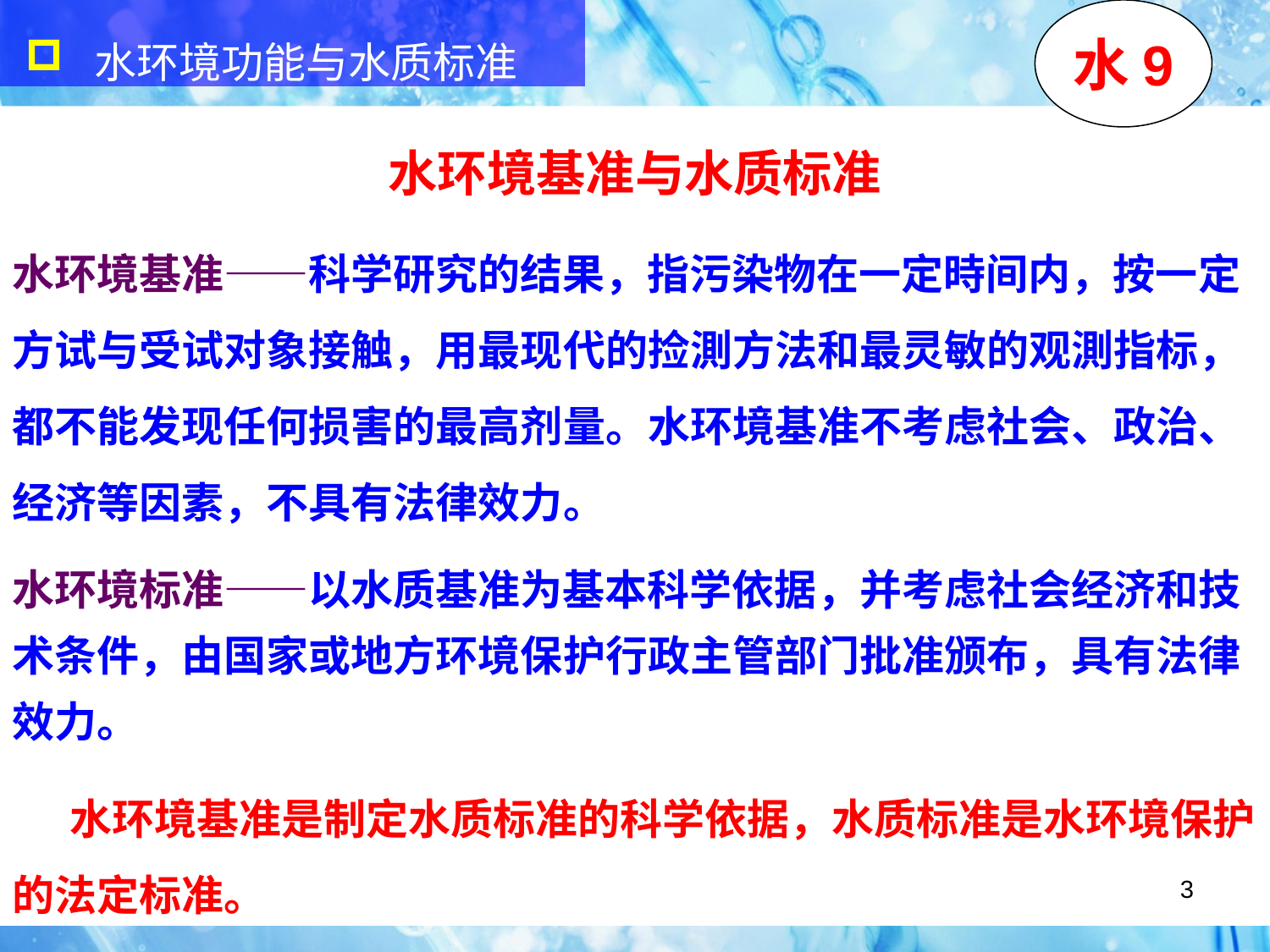

水环境功能与水质标准
水9
水环境基准与水质标准
水环境基准——科学研究的结果，指污染物在一定時间内，按一定方试与受试对象接触，用最现代的捡測方法和最灵敏的观測指标，都不能发现任何损害的最高剂量。水环境基准不考虑社会、政治、经济等因素，不具有法律效力。
水环境标准——以水质基准为基本科学依据，并考虑社会经济和技术条件，由国家或地方环境保护行政主管部门批准颁布，具有法律效力。
     水环境基准是制定水质标准的科学依据，水质标准是水环境保护的法定标准。
3